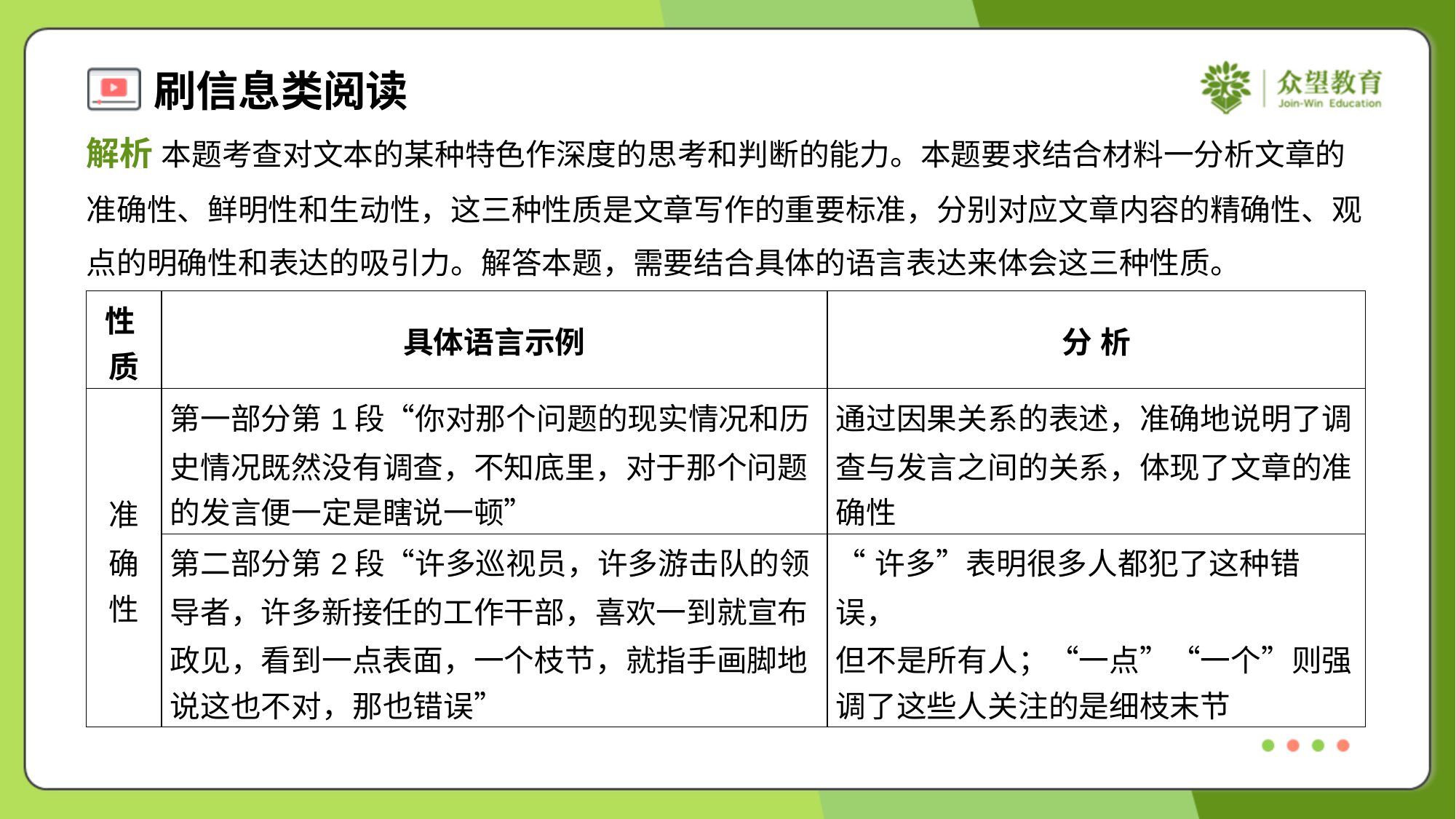

解析 本题考查对文本的某种特色作深度的思考和判断的能力。本题要求结合材料一分析文章的
准确性、鲜明性和生动性，这三种性质是文章写作的重要标准，分别对应文章内容的精确性、观
点的明确性和表达的吸引力。解答本题，需要结合具体的语言表达来体会这三种性质。
| 性 质 | 具体语言示例 | 分 析 |
| --- | --- | --- |
| 准 确 性 | 第一部分第1段“你对那个问题的现实情况和历 史情况既然没有调查，不知底里，对于那个问题 的发言便一定是瞎说一顿” | 通过因果关系的表述，准确地说明了调 查与发言之间的关系，体现了文章的准 确性 |
|  | 第二部分第2段“许多巡视员，许多游击队的领 导者，许多新接任的工作干部，喜欢一到就宣布 政见，看到一点表面，一个枝节，就指手画脚地 说这也不对，那也错误” | “许多”表明很多人都犯了这种错误， 但不是所有人；“一点”“一个”则强 调了这些人关注的是细枝末节 |